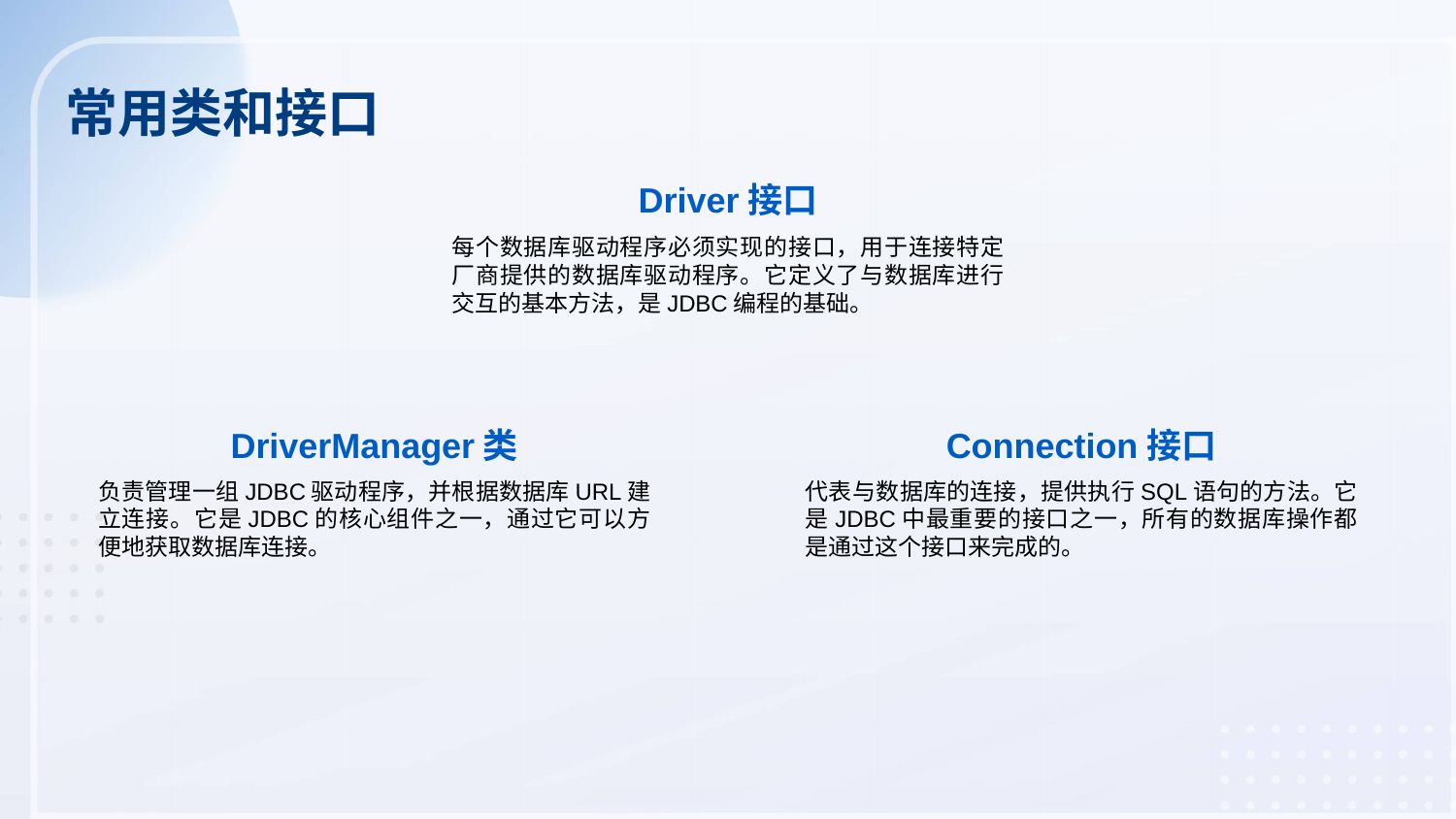

常用类和接口
Driver接口
每个数据库驱动程序必须实现的接口，用于连接特定厂商提供的数据库驱动程序。它定义了与数据库进行交互的基本方法，是JDBC编程的基础。
DriverManager类
Connection接口
负责管理一组JDBC驱动程序，并根据数据库URL建立连接。它是JDBC的核心组件之一，通过它可以方便地获取数据库连接。
代表与数据库的连接，提供执行SQL语句的方法。它是JDBC中最重要的接口之一，所有的数据库操作都是通过这个接口来完成的。